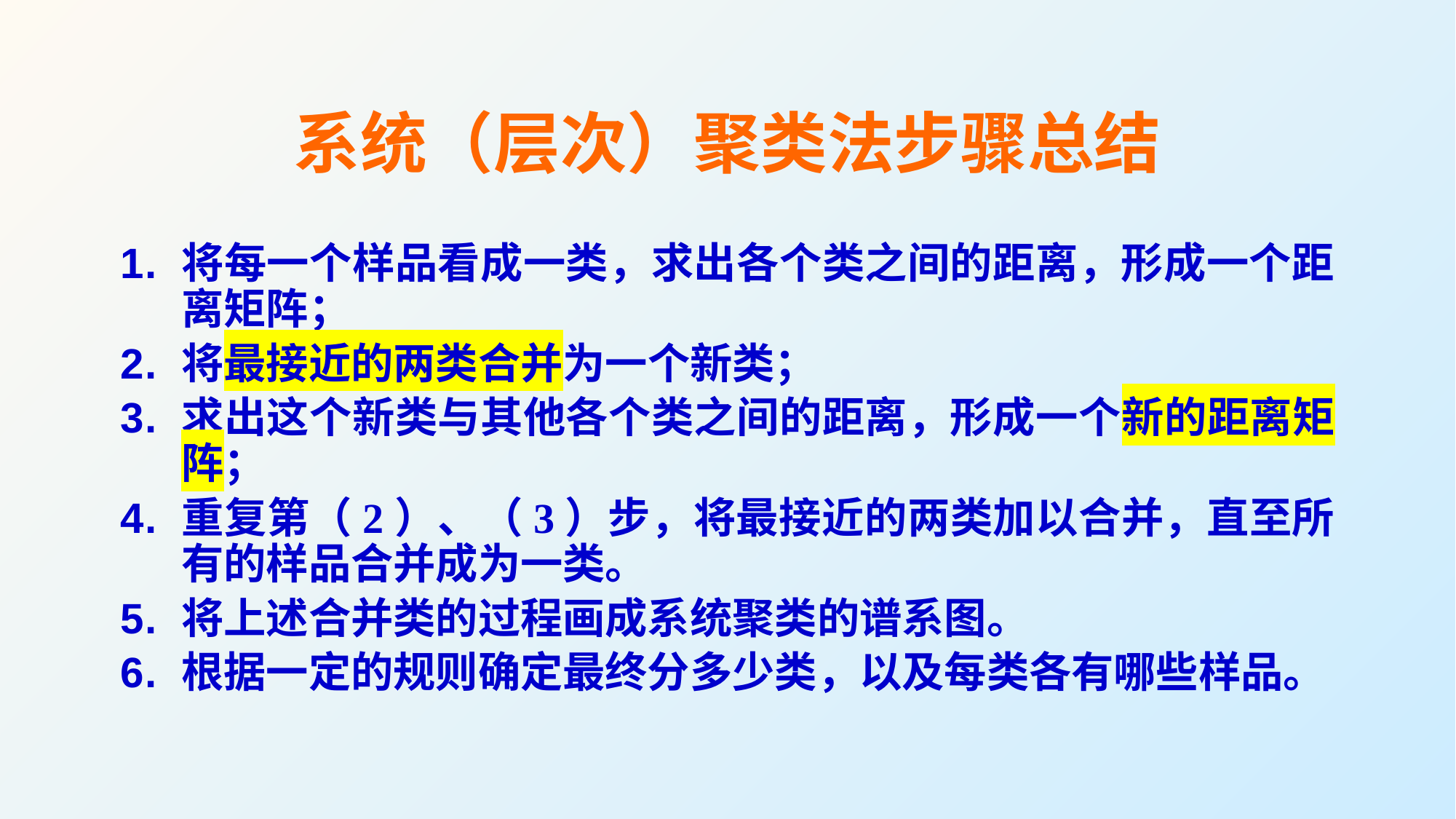

# 系统（层次）聚类法步骤总结
将每一个样品看成一类，求出各个类之间的距离，形成一个距离矩阵；
将最接近的两类合并为一个新类；
求出这个新类与其他各个类之间的距离，形成一个新的距离矩阵；
重复第（2）、（3）步，将最接近的两类加以合并，直至所有的样品合并成为一类。
将上述合并类的过程画成系统聚类的谱系图。
根据一定的规则确定最终分多少类，以及每类各有哪些样品。